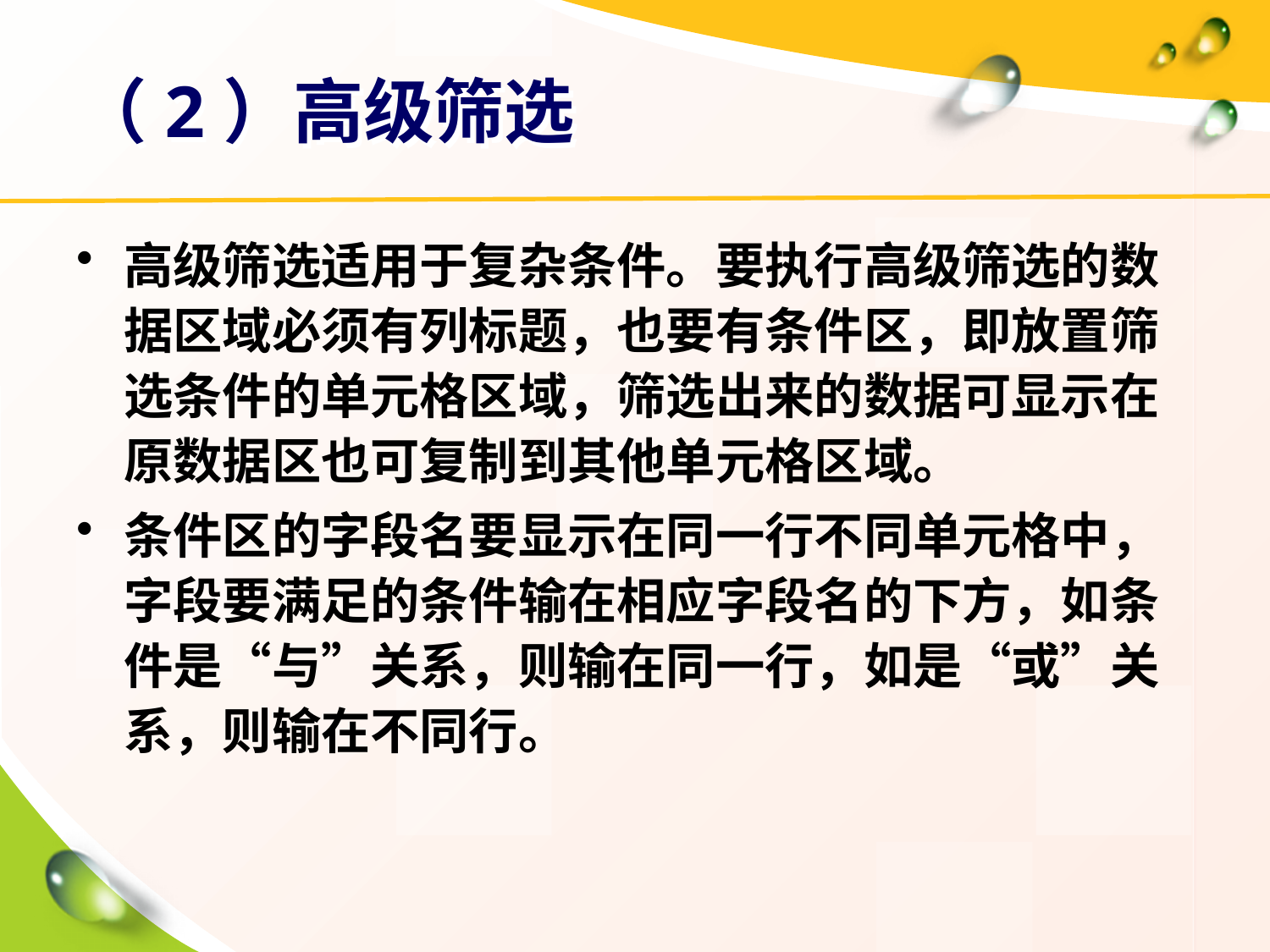

# （2）高级筛选
高级筛选适用于复杂条件。要执行高级筛选的数据区域必须有列标题，也要有条件区，即放置筛选条件的单元格区域，筛选出来的数据可显示在原数据区也可复制到其他单元格区域。
条件区的字段名要显示在同一行不同单元格中，字段要满足的条件输在相应字段名的下方，如条件是“与”关系，则输在同一行，如是“或”关系，则输在不同行。